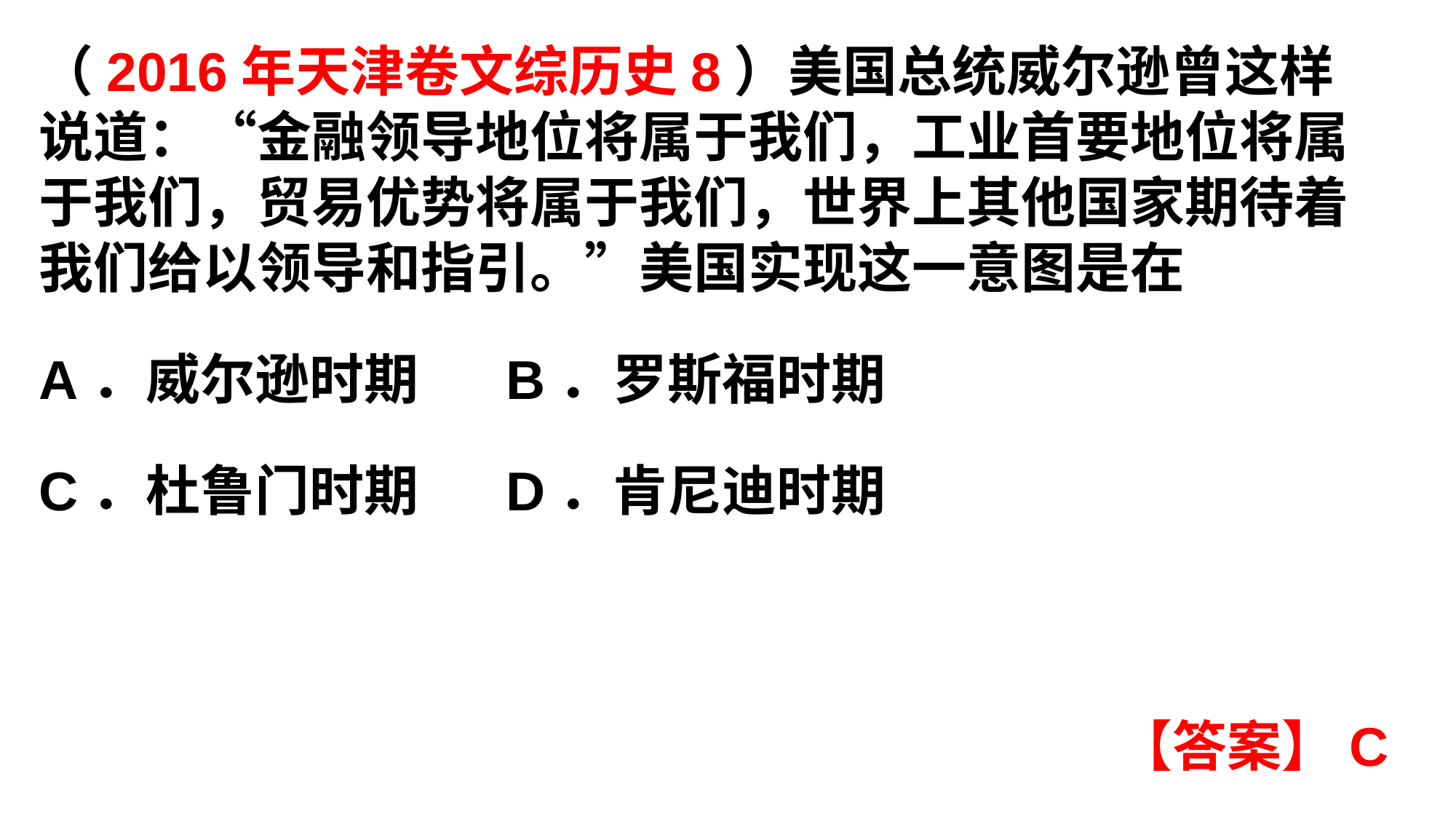

（2016年天津卷文综历史8）美国总统威尔逊曾这样说道：“金融领导地位将属于我们，工业首要地位将属于我们，贸易优势将属于我们，世界上其他国家期待着我们给以领导和指引。”美国实现这一意图是在A．威尔逊时期      B．罗斯福时期
C．杜鲁门时期      D．肯尼迪时期

【答案】C